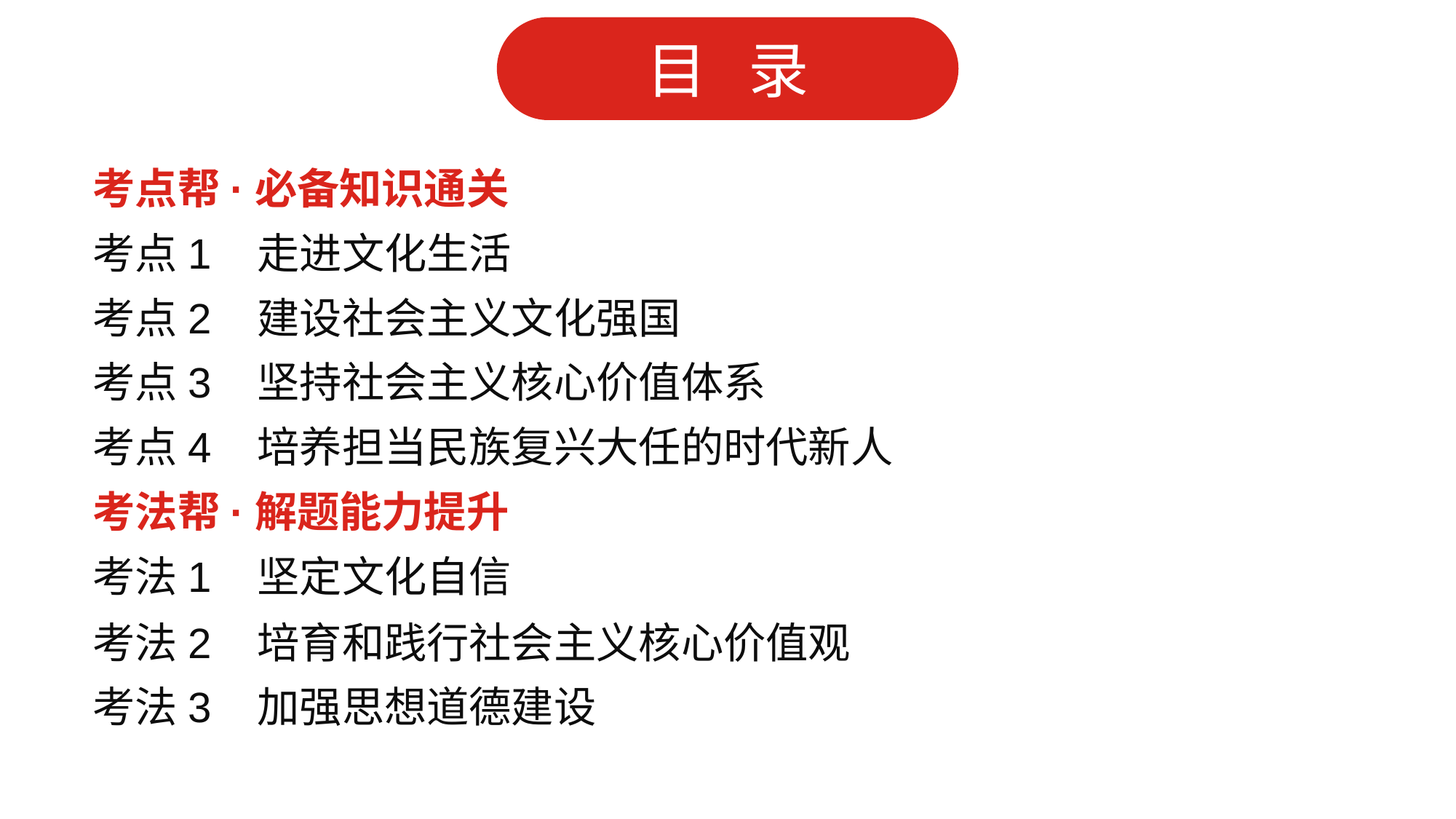

考点帮·必备知识通关
考点1   走进文化生活
考点2   建设社会主义文化强国
考点3   坚持社会主义核心价值体系
考点4   培养担当民族复兴大任的时代新人
考法帮·解题能力提升
考法1   坚定文化自信
考法2   培育和践行社会主义核心价值观
考法3   加强思想道德建设